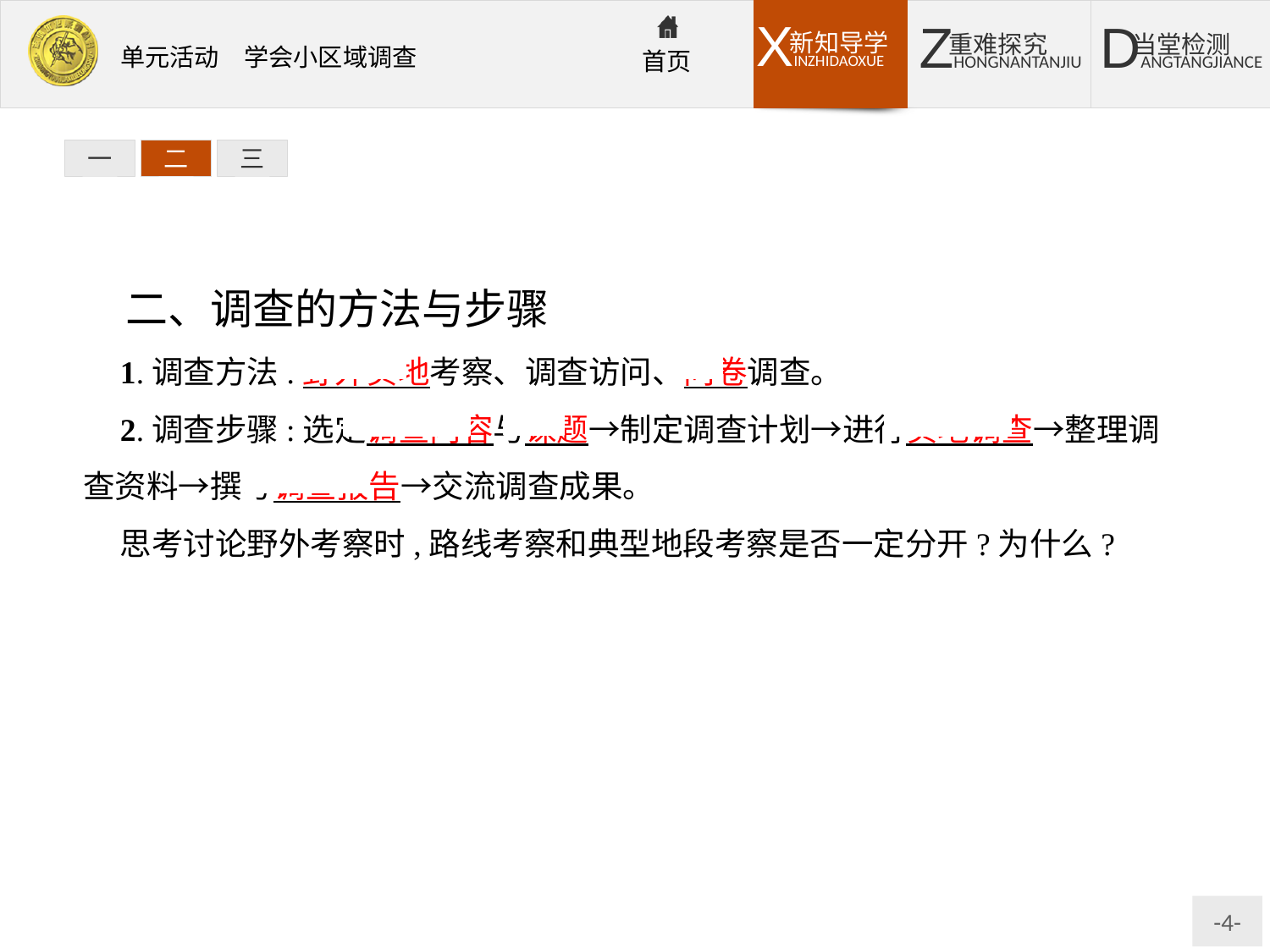

一
二
三
二、调查的方法与步骤
1.调查方法:野外实地考察、调查访问、问卷调查。
2.调查步骤:选定调查内容与课题→制定调查计划→进行实地调查→整理调查资料→撰写调查报告→交流调查成果。
思考讨论野外考察时,路线考察和典型地段考察是否一定分开?为什么?
提示:不是。路线考察是沿着某一条选定的线路观察,主要了解地理现象的分布及变化规律。典型地段考察则是对一些重要的点做深入的调查研究。两者的结合,有利于正确认识某一地区的地理现象。